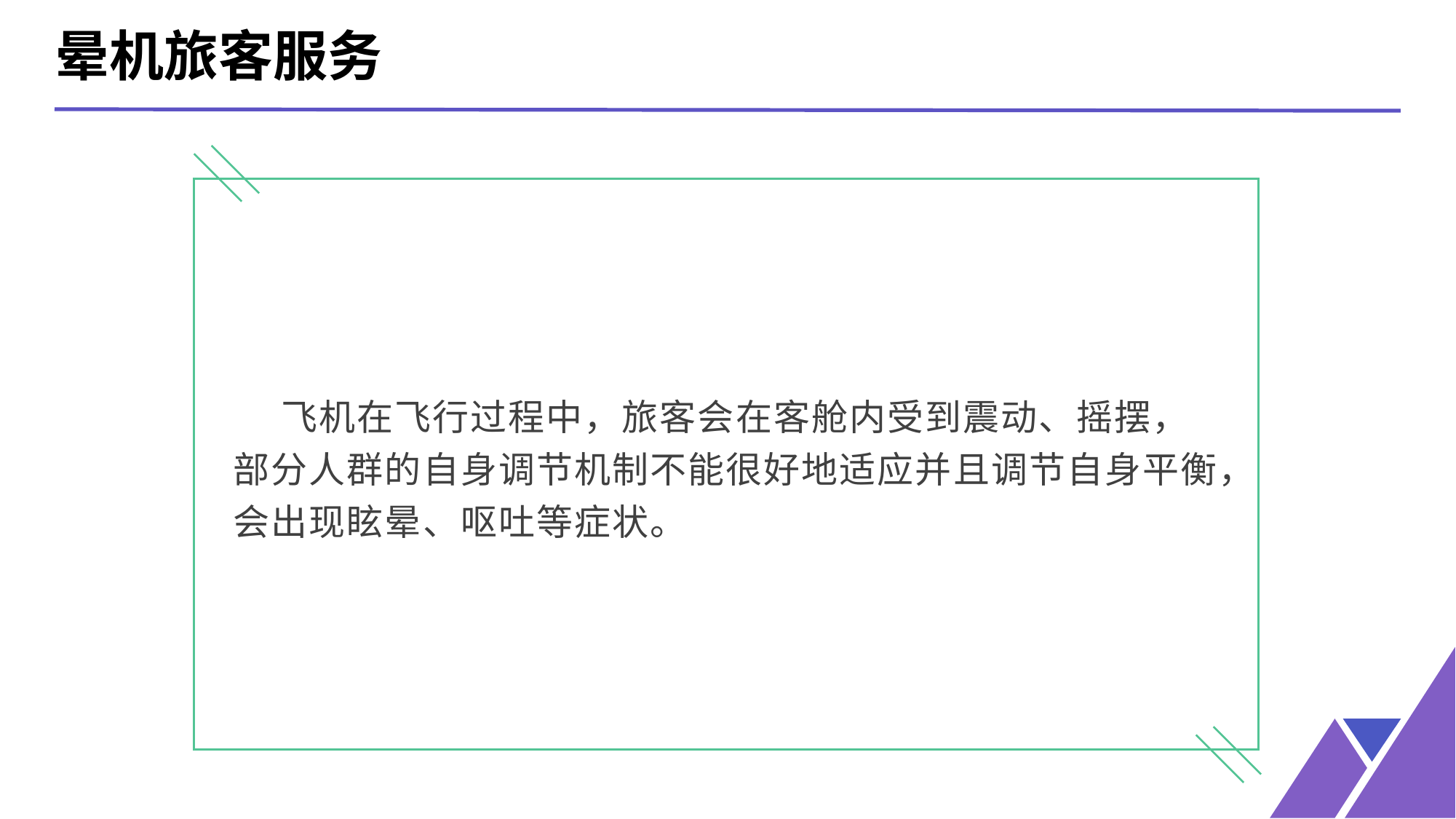

晕机旅客服务

    飞机在飞行过程中，旅客会在客舱内受到震动、摇摆，部分人群的自身调节机制不能很好地适应并且调节自身平衡，会出现眩晕、呕吐等症状。